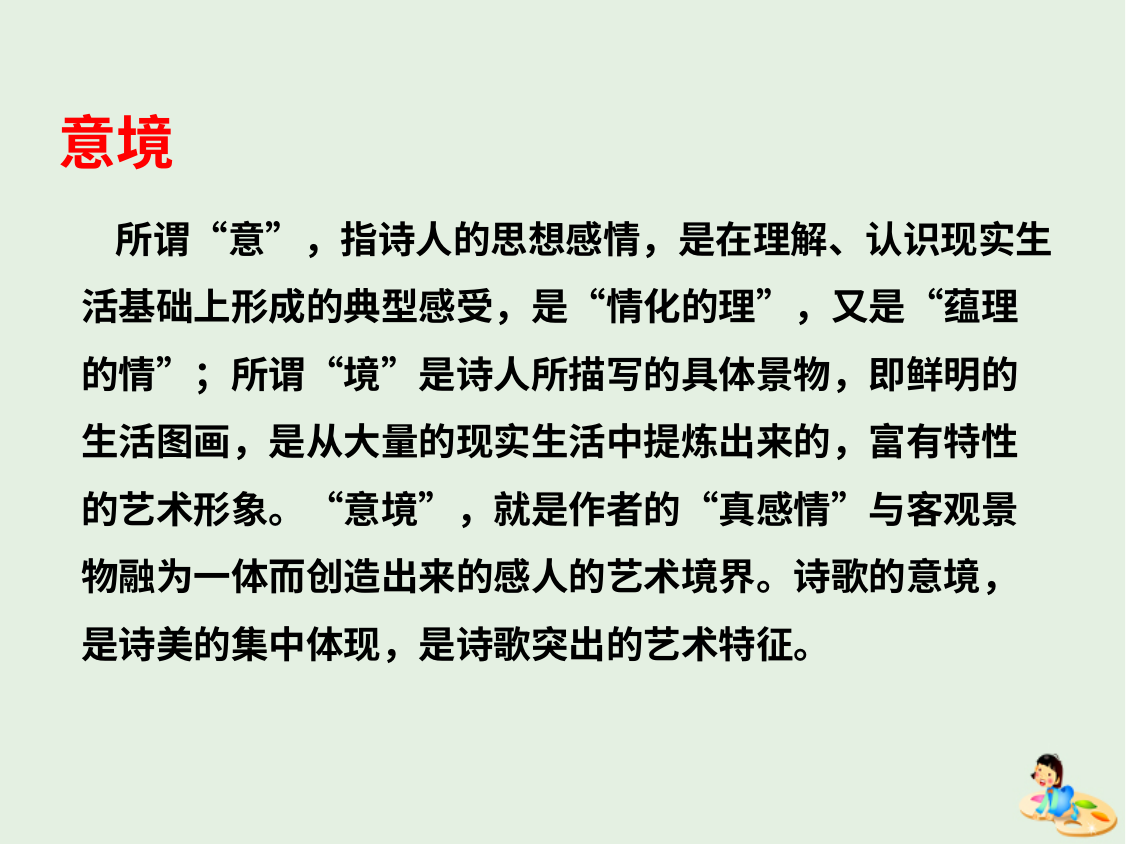

意境
   所谓“意”，指诗人的思想感情，是在理解、认识现实生活基础上形成的典型感受，是“情化的理”，又是“蕴理的情”；所谓“境”是诗人所描写的具体景物，即鲜明的生活图画，是从大量的现实生活中提炼出来的，富有特性的艺术形象。“意境”，就是作者的“真感情”与客观景物融为一体而创造出来的感人的艺术境界。诗歌的意境，是诗美的集中体现，是诗歌突出的艺术特征。